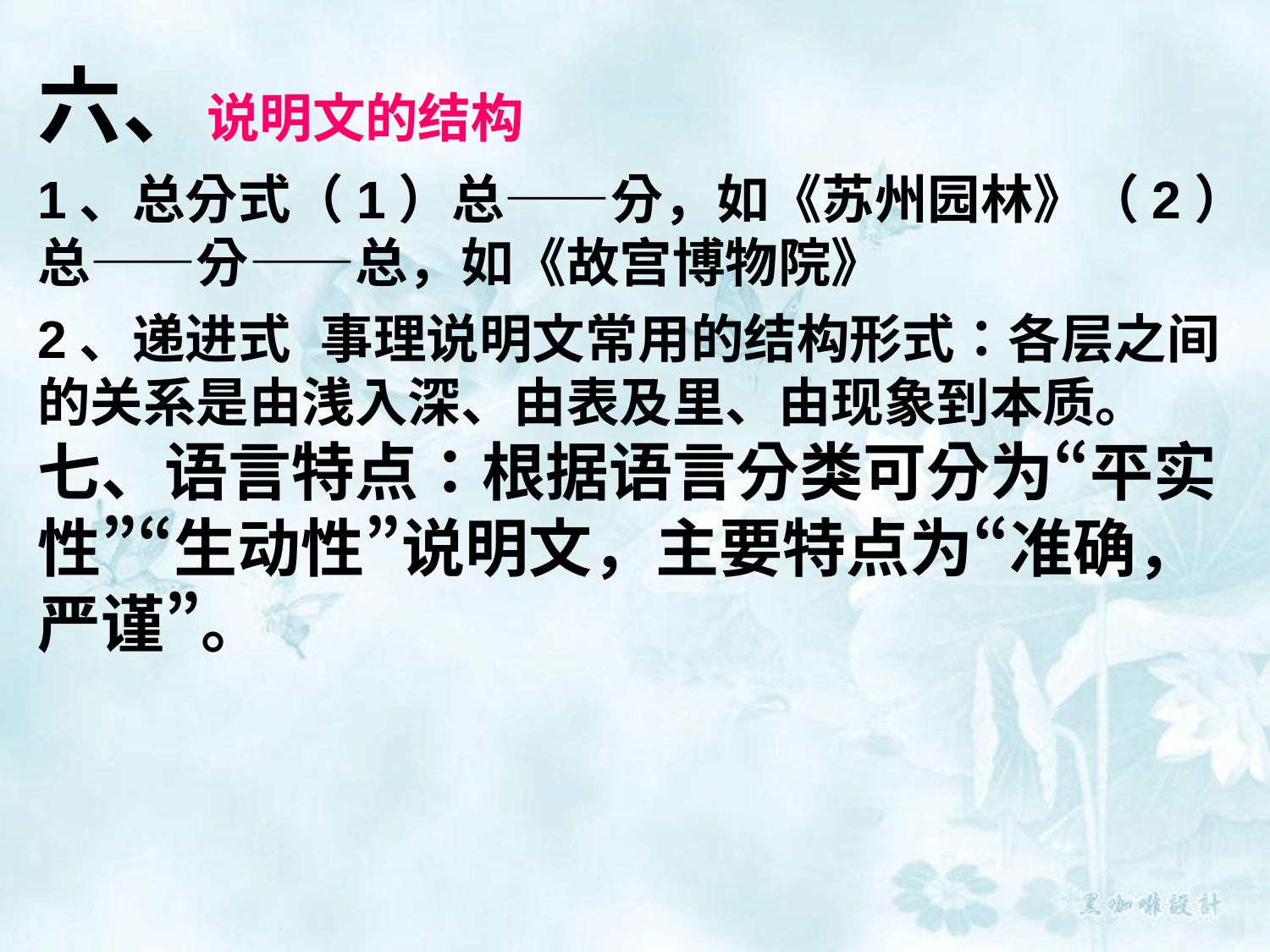

六、说明文的结构
1、总分式（1）总——分，如《苏州园林》（2）总——分——总，如《故宫博物院》
2、递进式  事理说明文常用的结构形式：各层之间的关系是由浅入深、由表及里、由现象到本质。
七、语言特点：根据语言分类可分为“平实性”“生动性”说明文，主要特点为“准确，严谨”。